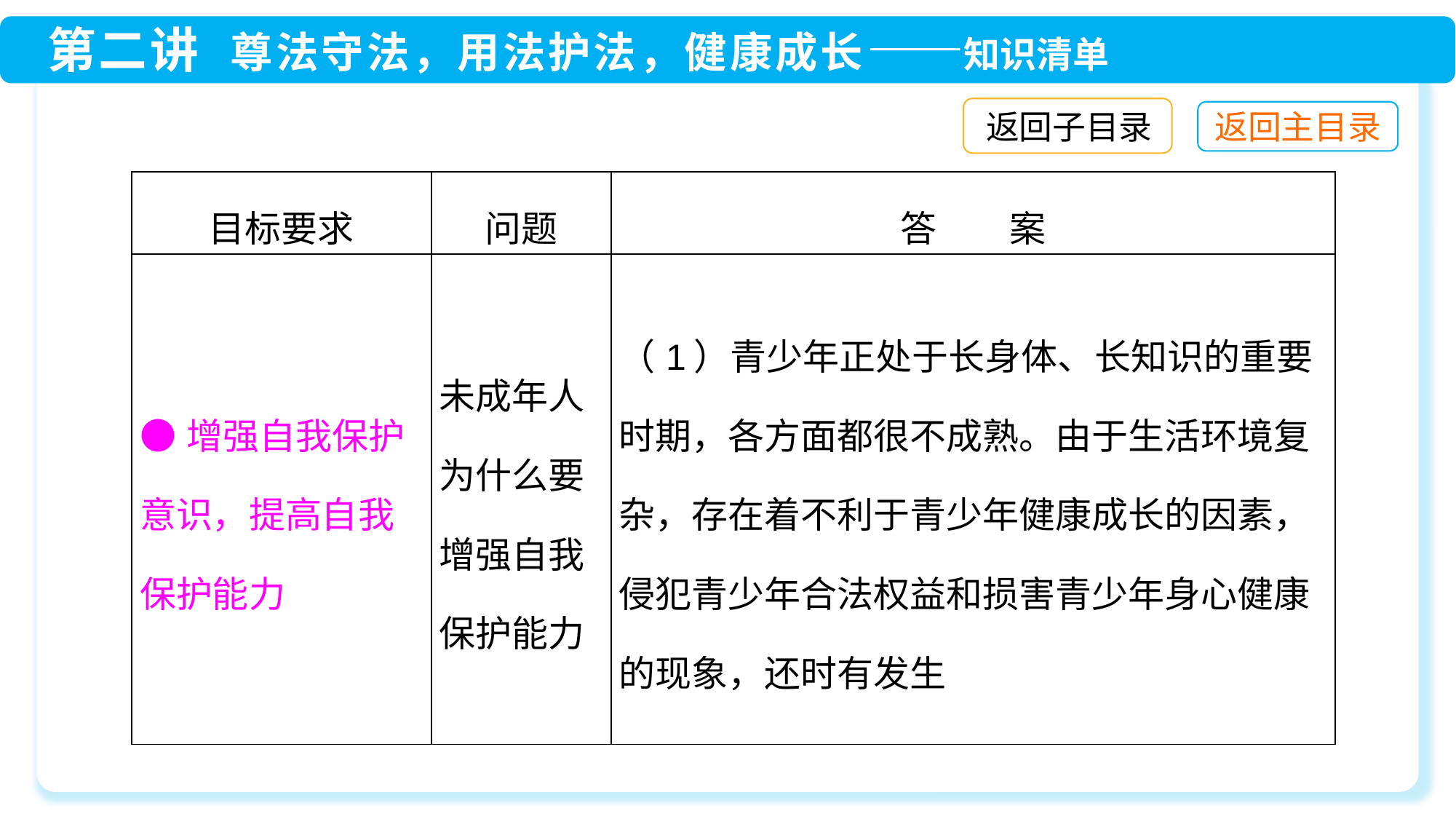

返回子目录
| 目标要求 | 问题 | 答　　案 |
| --- | --- | --- |
| ●增强自我保护意识，提高自我保护能力 | 未成年人为什么要增强自我保护能力 | （1）青少年正处于长身体、长知识的重要时期，各方面都很不成熟。由于生活环境复杂，存在着不利于青少年健康成长的因素，侵犯青少年合法权益和损害青少年身心健康的现象，还时有发生 |